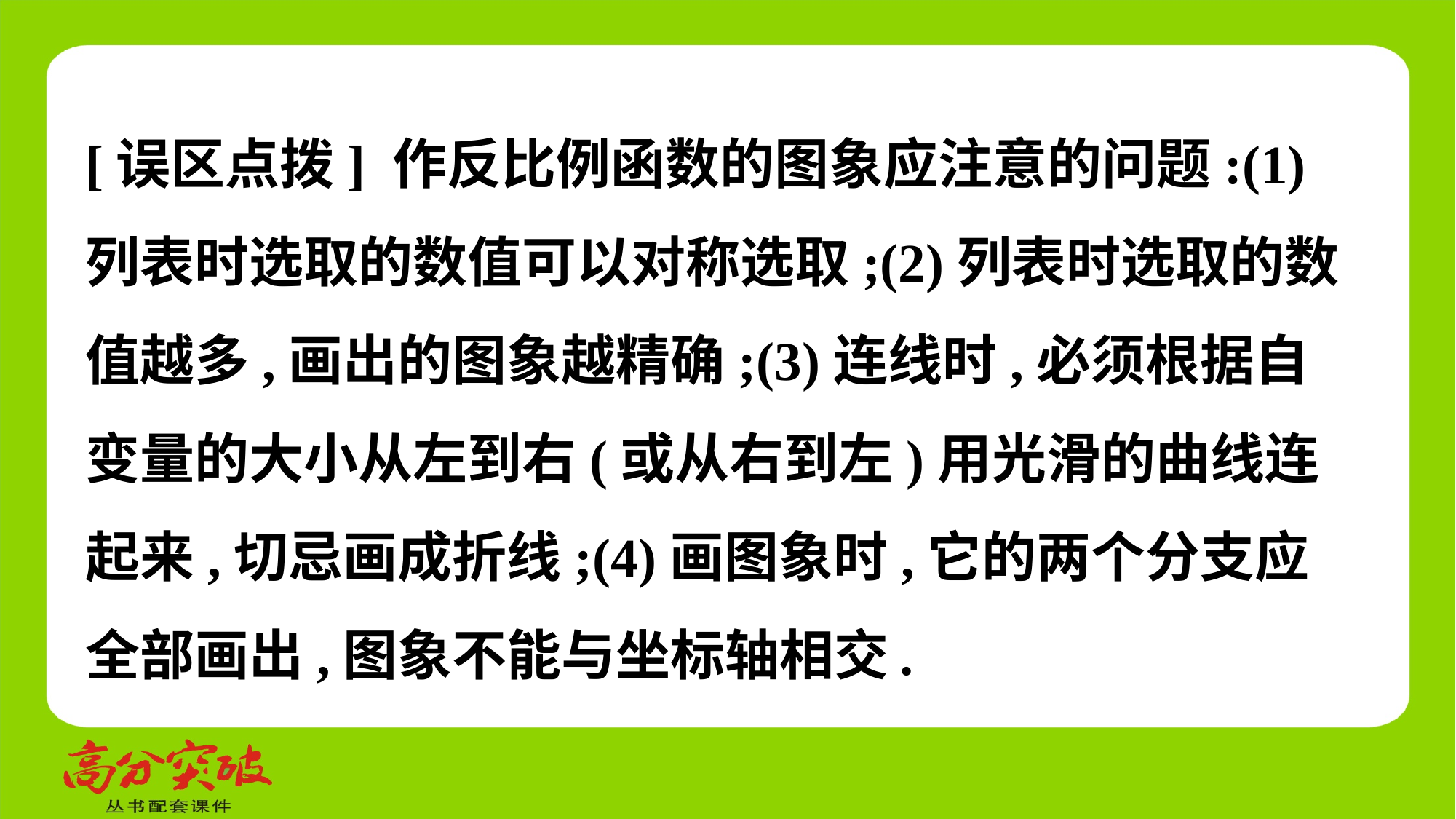

[误区点拨] 作反比例函数的图象应注意的问题:(1)列表时选取的数值可以对称选取;(2)列表时选取的数值越多,画出的图象越精确;(3)连线时,必须根据自变量的大小从左到右(或从右到左)用光滑的曲线连起来,切忌画成折线;(4)画图象时,它的两个分支应全部画出,图象不能与坐标轴相交.